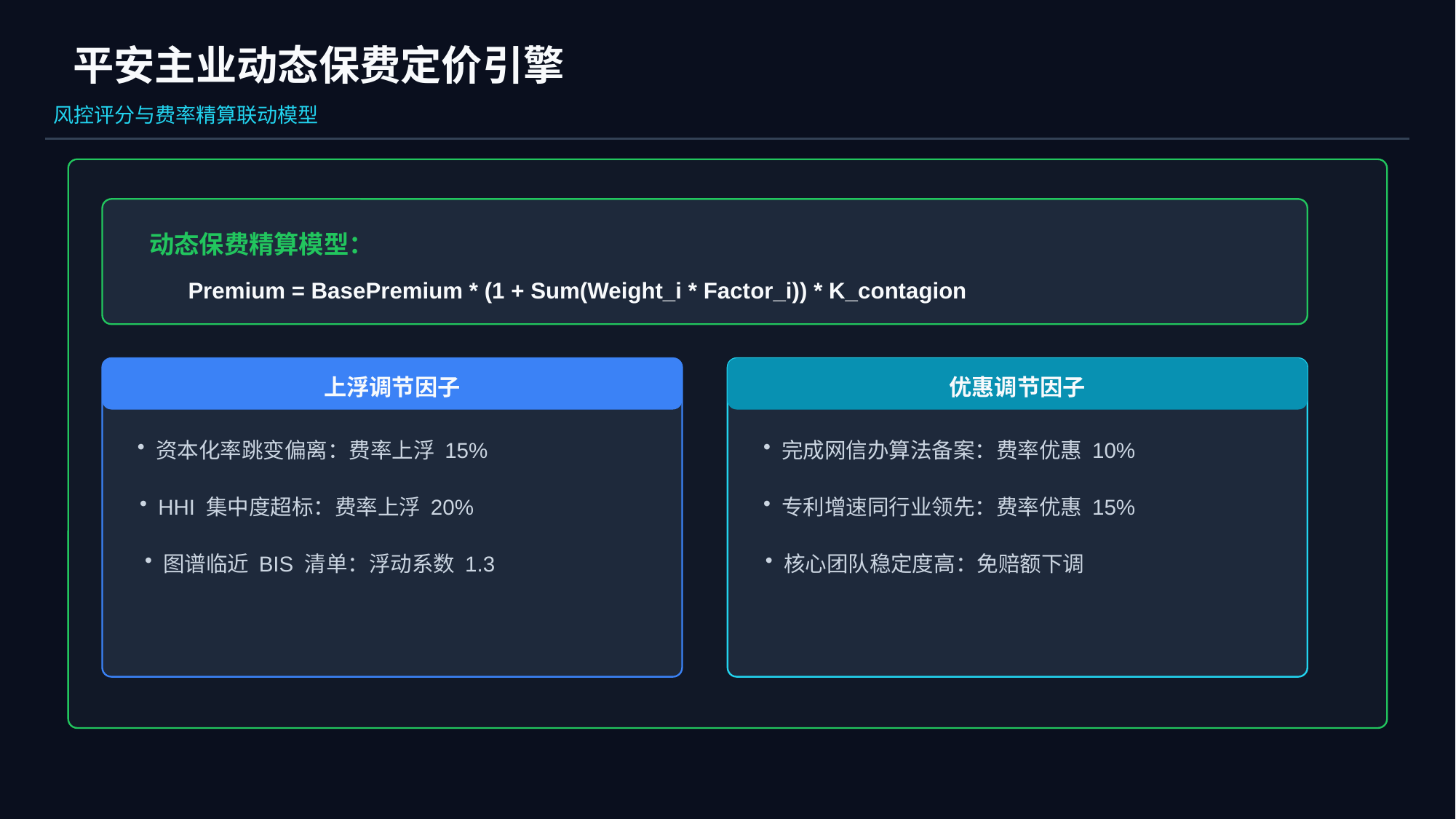

平安主业动态保费定价引擎
风控评分与费率精算联动模型

动态保费精算模型：
Premium = BasePremium * (1 + Sum(Weight_i * Factor_i)) * K_contagion

上浮调节因子
优惠调节因子
资本化率跳变偏离：费率上浮 15%
完成网信办算法备案：费率优惠 10%
HHI 集中度超标：费率上浮 20%
专利增速同行业领先：费率优惠 15%
图谱临近 BIS 清单：浮动系数 1.3
核心团队稳定度高：免赔额下调